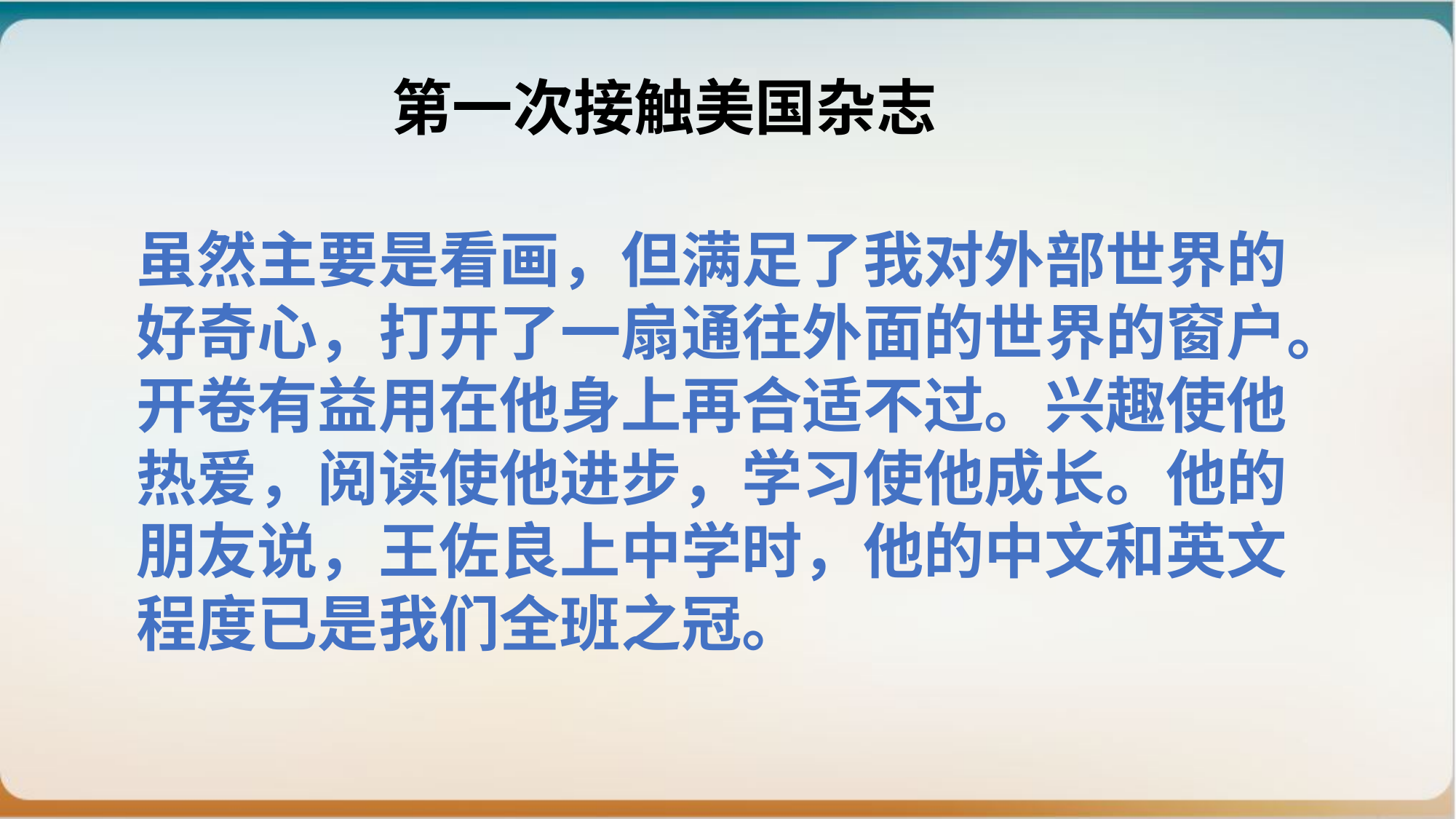

第一次接触美国杂志
虽然主要是看画，但满足了我对外部世界的好奇心，打开了一扇通往外面的世界的窗户。开卷有益用在他身上再合适不过。兴趣使他热爱，阅读使他进步，学习使他成长。他的朋友说，王佐良上中学时，他的中文和英文程度已是我们全班之冠。